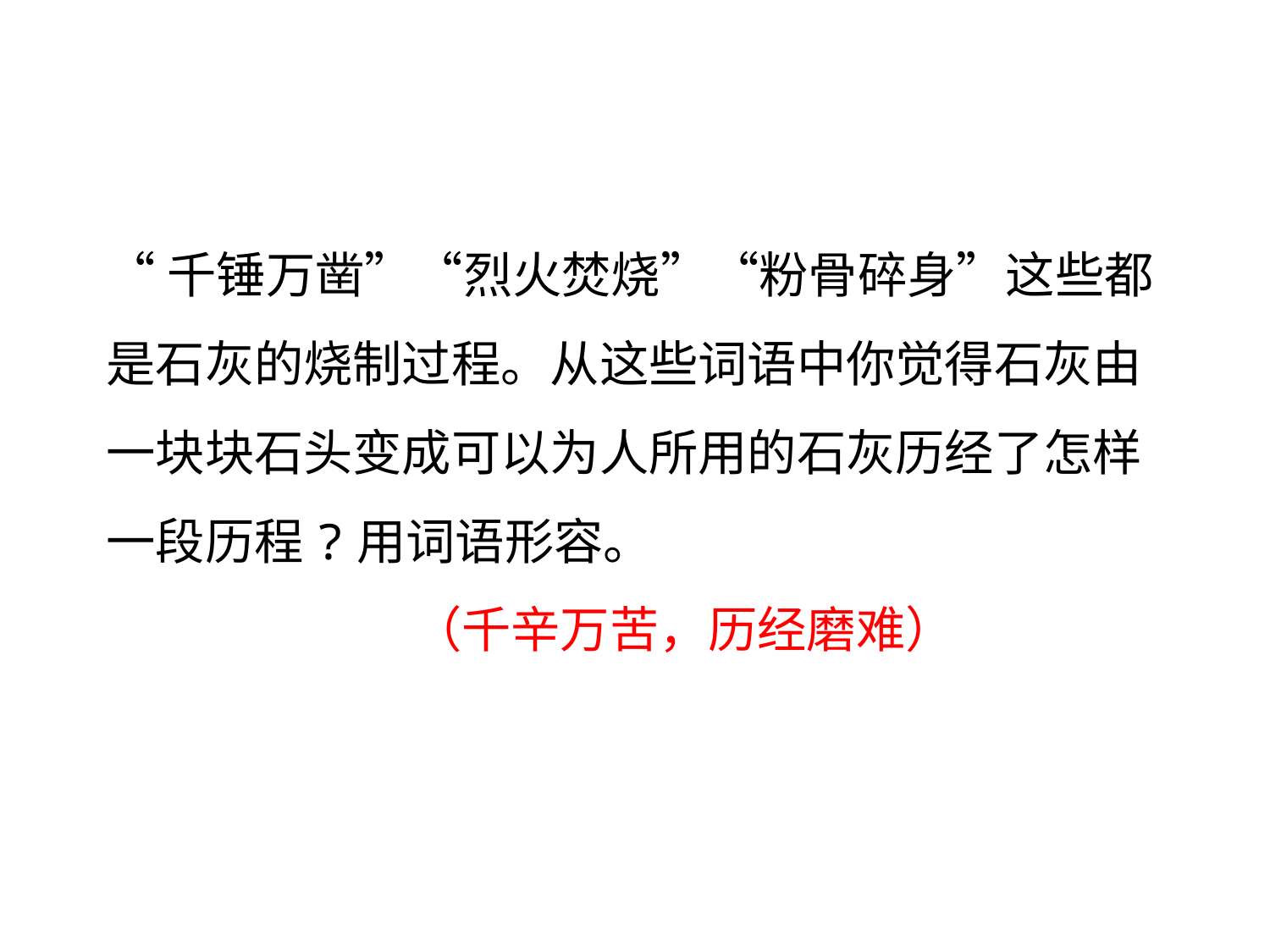

“千锤万凿”“烈火焚烧”“粉骨碎身”这些都是石灰的烧制过程。从这些词语中你觉得石灰由一块块石头变成可以为人所用的石灰历经了怎样一段历程?用词语形容。
（千辛万苦，历经磨难）